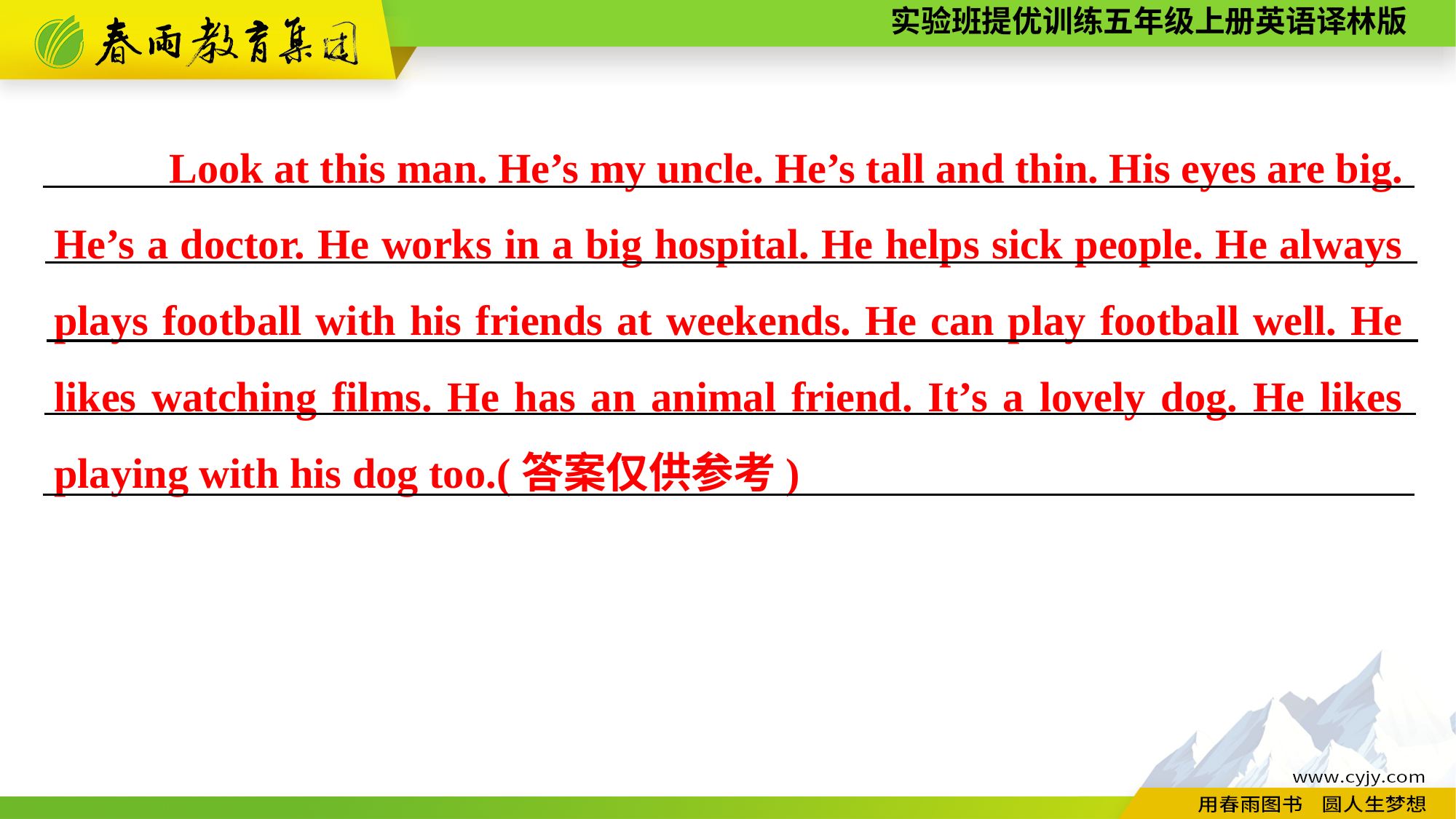

Look at this man. He’s my uncle. He’s tall and thin. His eyes are big. He’s a doctor. He works in a big hospital. He helps sick people. He always plays football with his friends at weekends. He can play football well. He likes watching films. He has an animal friend. It’s a lovely dog. He likes playing with his dog too.(答案仅供参考)